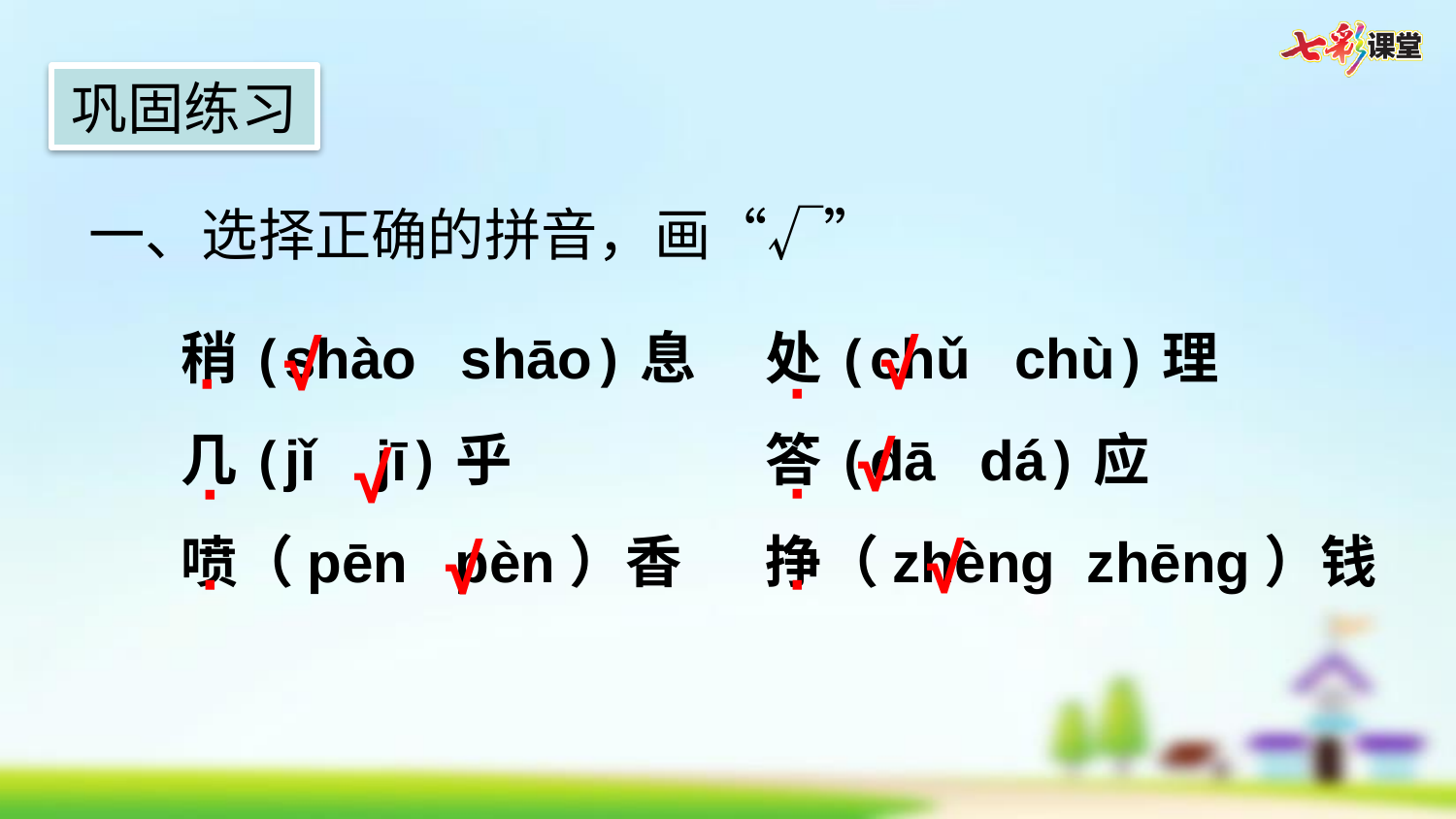

巩固练习
一、选择正确的拼音，画“√”
稍(shào  shāo)息	处(chǔ  chù)理
几(jǐ   jī)乎	答(dā  dá)应
喷（pēn   pèn）香	挣（zhèng  zhēng）钱
√
√
·
·
√
√
·
·
√
√
·
·